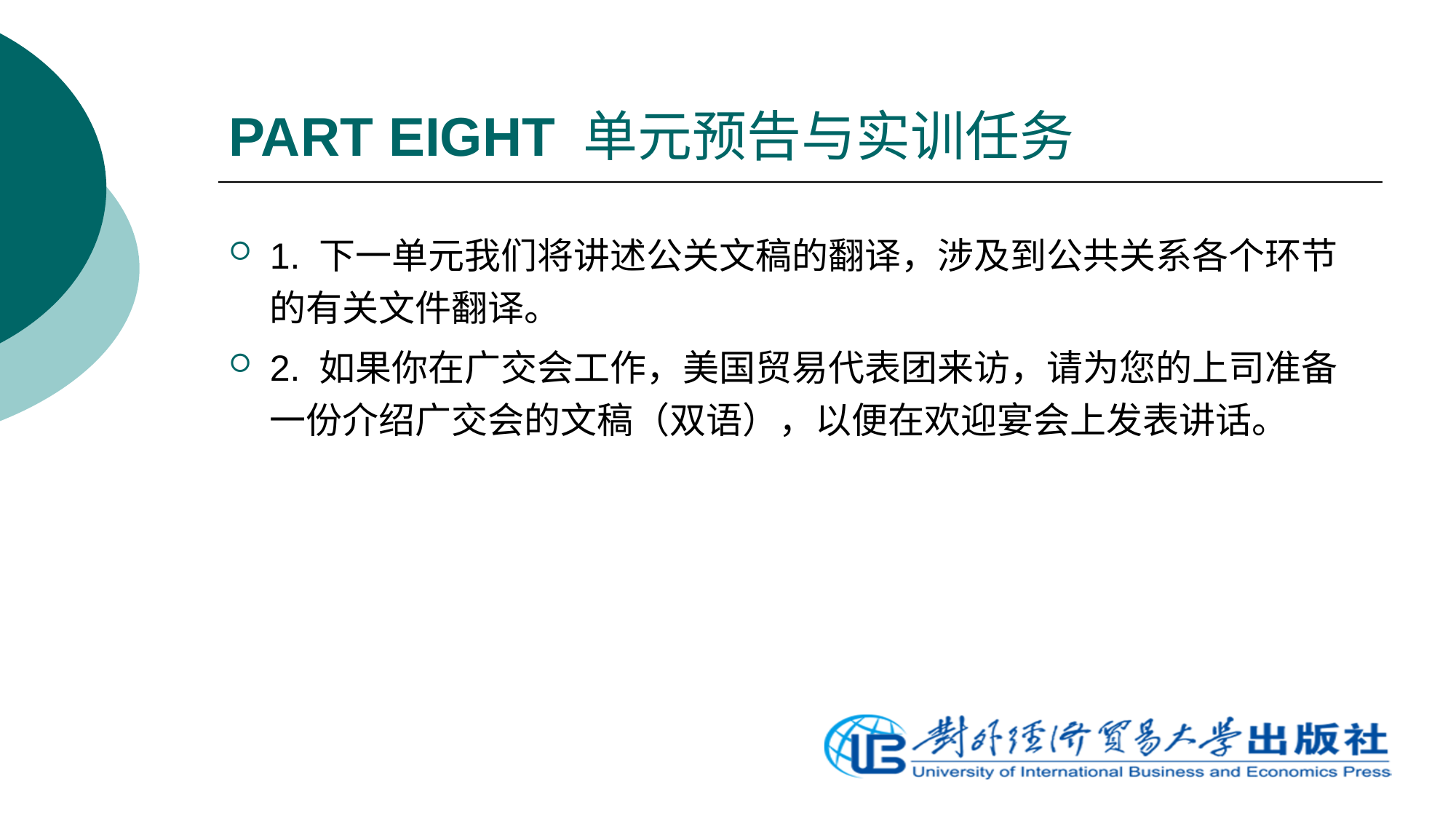

# PART EIGHT 单元预告与实训任务
1. 下一单元我们将讲述公关文稿的翻译，涉及到公共关系各个环节的有关文件翻译。
2. 如果你在广交会工作，美国贸易代表团来访，请为您的上司准备一份介绍广交会的文稿（双语），以便在欢迎宴会上发表讲话。